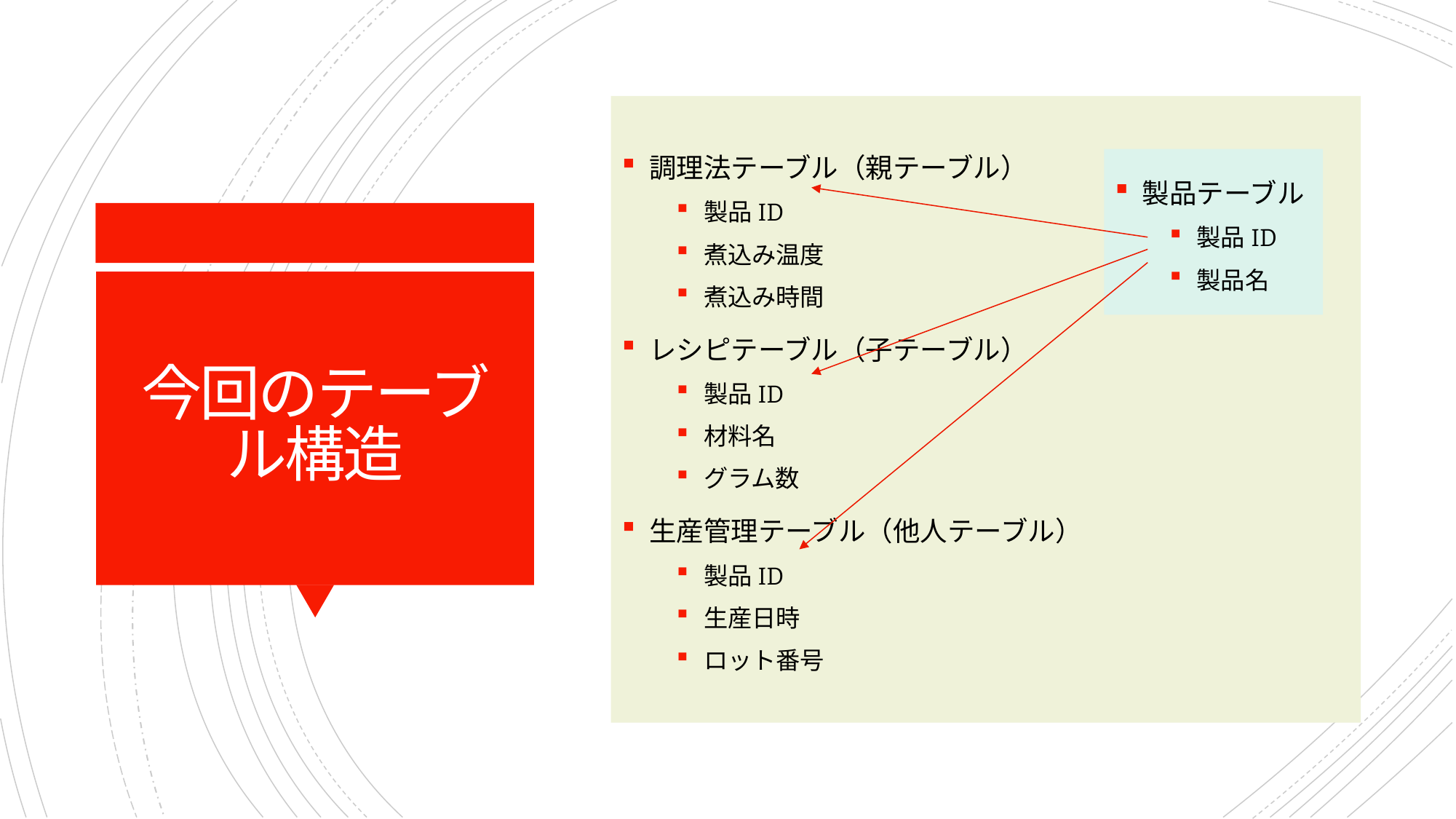

調理法テーブル（親テーブル）
製品ID
煮込み温度
煮込み時間
レシピテーブル（子テーブル）
製品ID
材料名
グラム数
生産管理テーブル（他人テーブル）
製品ID
生産日時
ロット番号
製品テーブル
製品ID
製品名
# 今回のテーブル構造